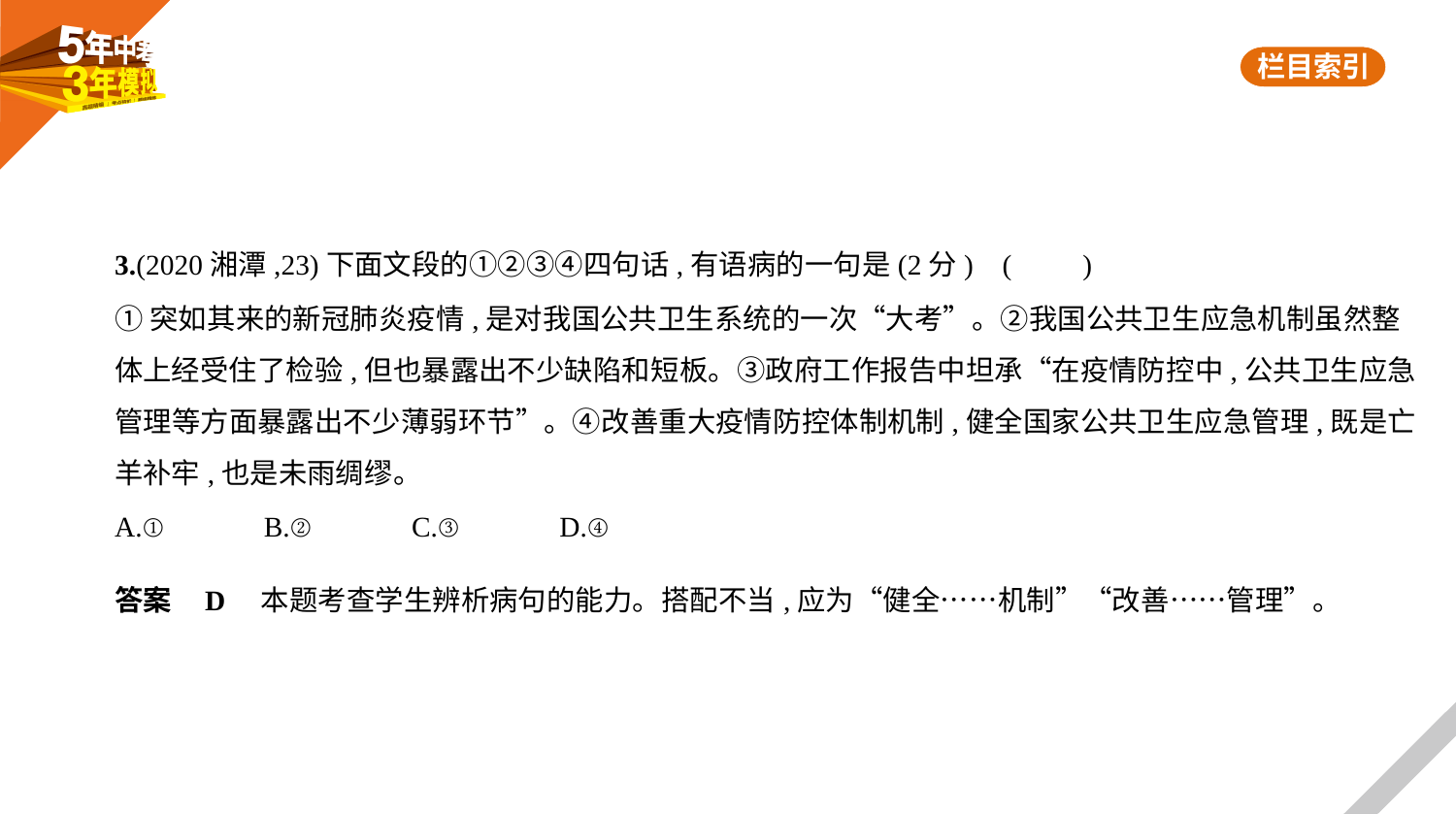

3.(2020湘潭,23)下面文段的①②③④四句话,有语病的一句是(2分) (　　)
①突如其来的新冠肺炎疫情,是对我国公共卫生系统的一次“大考”。②我国公共卫生应急机制虽然整
体上经受住了检验,但也暴露出不少缺陷和短板。③政府工作报告中坦承“在疫情防控中,公共卫生应急
管理等方面暴露出不少薄弱环节”。④改善重大疫情防控体制机制,健全国家公共卫生应急管理,既是亡
羊补牢,也是未雨绸缪。
A.①　　　B.②　　　C.③　　　D.④
答案    D　本题考查学生辨析病句的能力。搭配不当,应为“健全……机制”“改善……管理”。